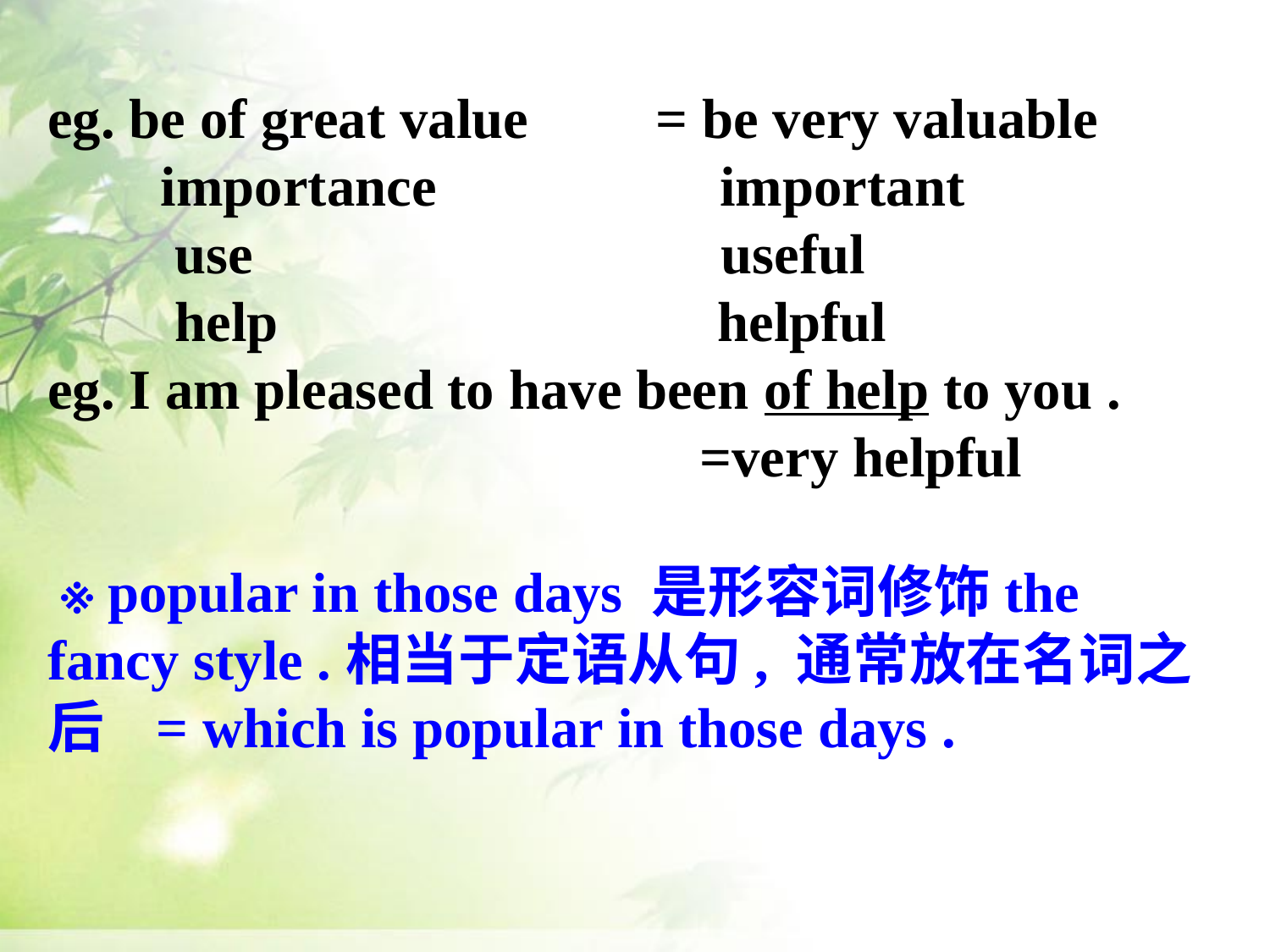

eg. be of great value         = be very valuable
        importance                    important
         use                                 useful
         help                               helpful
eg. I am pleased to have been of help to you .
                                              =very helpful

 ※ popular in those days 是形容词修饰the fancy style .相当于定语从句, 通常放在名词之后   = which is popular in those days .